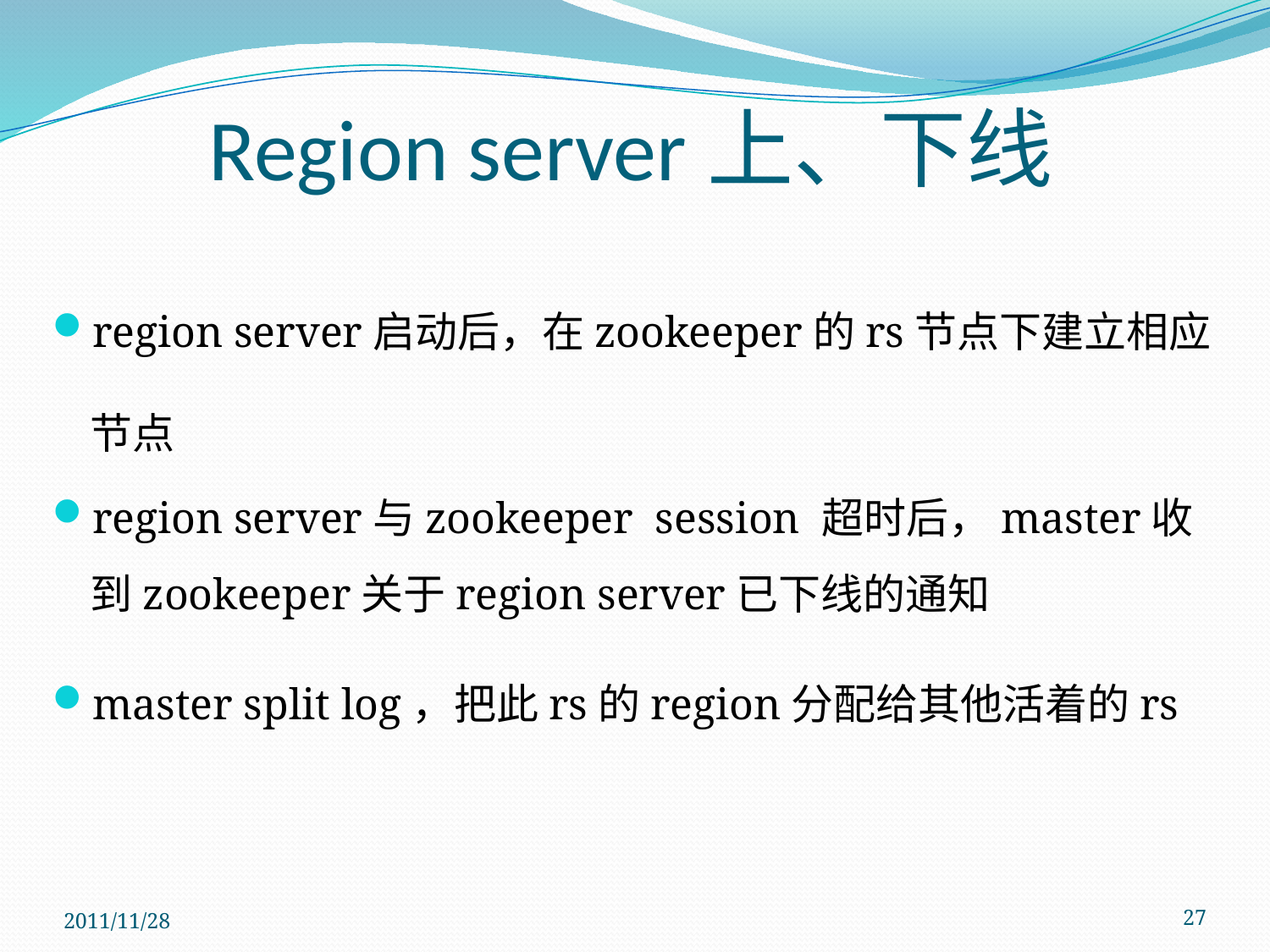

Region server上、下线
region server启动后，在zookeeper的rs节点下建立相应节点
region server与zookeeper  session 超时后，master收到zookeeper关于region server已下线的通知
master split log，把此rs的region分配给其他活着的rs
2011/11/28
27